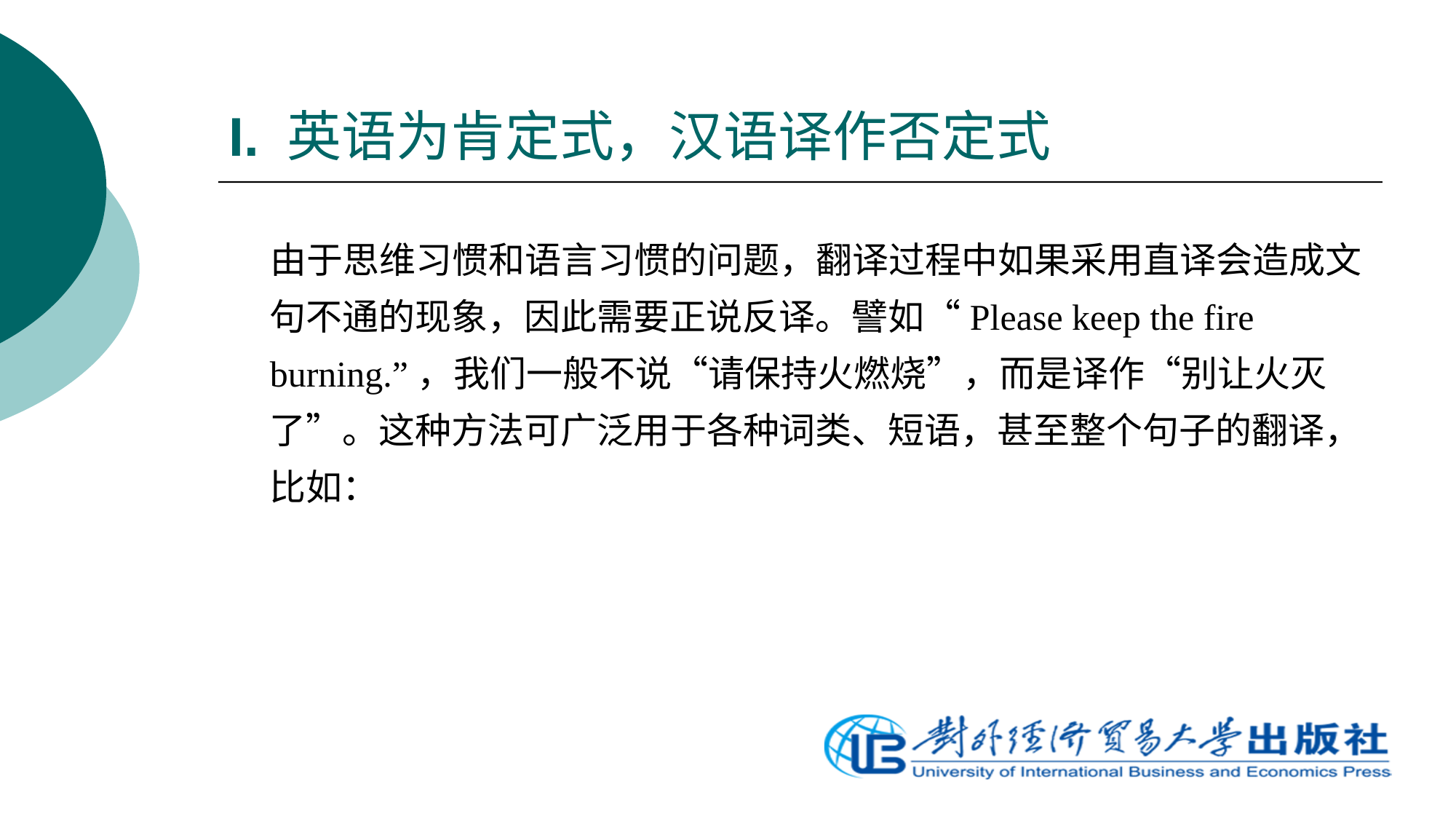

# I. 英语为肯定式，汉语译作否定式
    由于思维习惯和语言习惯的问题，翻译过程中如果采用直译会造成文句不通的现象，因此需要正说反译。譬如“Please keep the fire burning.”，我们一般不说“请保持火燃烧”，而是译作“别让火灭了”。这种方法可广泛用于各种词类、短语，甚至整个句子的翻译，比如：